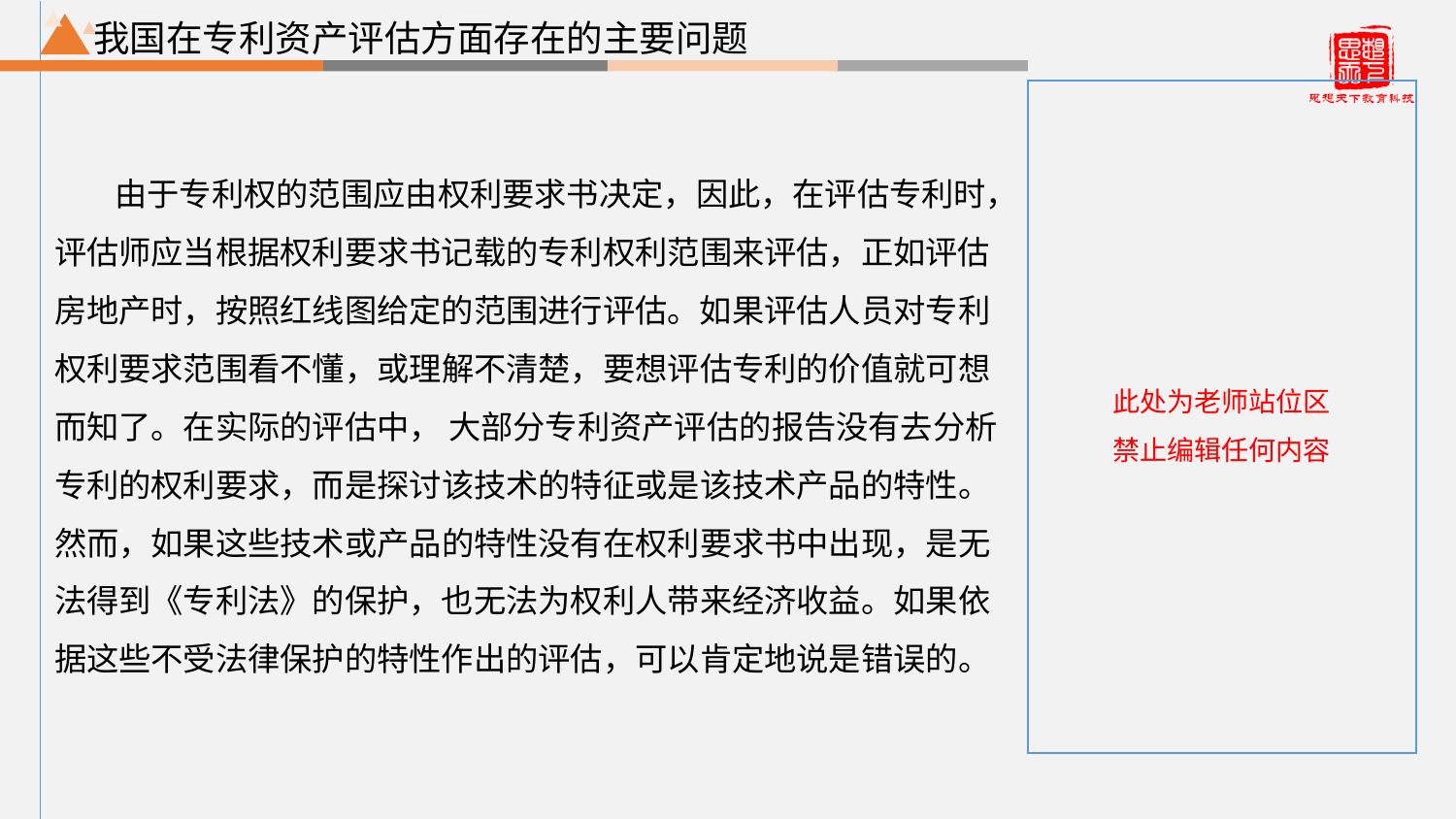

我国在专利资产评估方面存在的主要问题
由于专利权的范围应由权利要求书决定，因此，在评估专利时，评估师应当根据权利要求书记载的专利权利范围来评估，正如评估房地产时，按照红线图给定的范围进行评估。如果评估人员对专利权利要求范围看不懂，或理解不清楚，要想评估专利的价值就可想而知了。在实际的评估中， 大部分专利资产评估的报告没有去分析专利的权利要求，而是探讨该技术的特征或是该技术产品的特性。然而，如果这些技术或产品的特性没有在权利要求书中出现，是无法得到《专利法》的保护，也无法为权利人带来经济收益。如果依据这些不受法律保护的特性作出的评估，可以肯定地说是错误的。
135